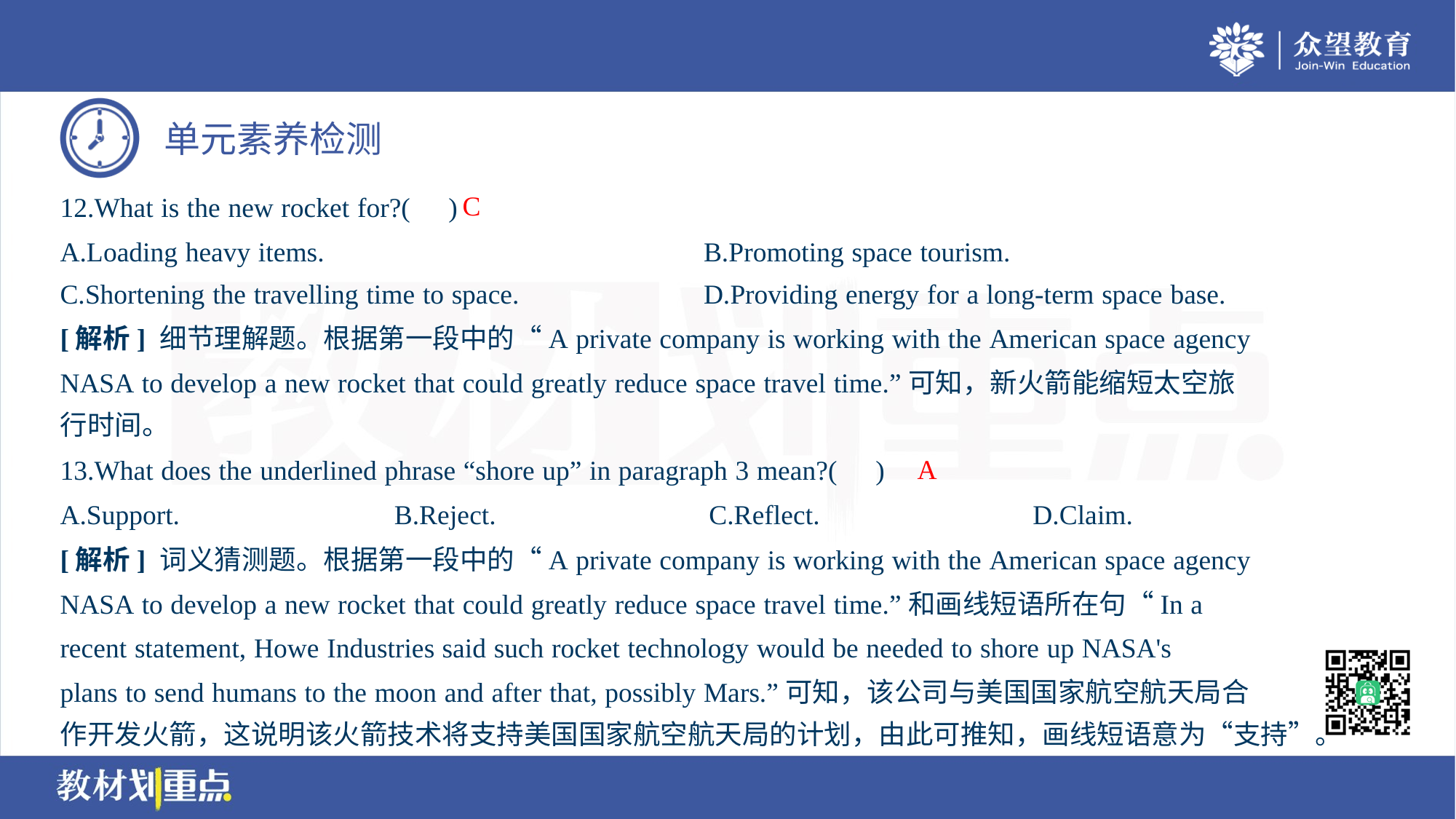

C
12.What is the new rocket for?(     )
A.Loading heavy items.	B.Promoting space tourism.
C.Shortening the travelling time to space.	D.Providing energy for a long-term space base.
[解析] 细节理解题。根据第一段中的“A private company is working with the American space agency
NASA to develop a new rocket that could greatly reduce space travel time.”可知，新火箭能缩短太空旅
行时间。
A
13.What does the underlined phrase “shore up” in paragraph 3 mean?(     )
A.Support.	B.Reject.	C.Reflect.	D.Claim.
[解析] 词义猜测题。根据第一段中的“A private company is working with the American space agency
NASA to develop a new rocket that could greatly reduce space travel time.”和画线短语所在句“In a
recent statement, Howe Industries said such rocket technology would be needed to shore up NASA's
plans to send humans to the moon and after that, possibly Mars.”可知，该公司与美国国家航空航天局合
作开发火箭，这说明该火箭技术将支持美国国家航空航天局的计划，由此可推知，画线短语意为“支持”。